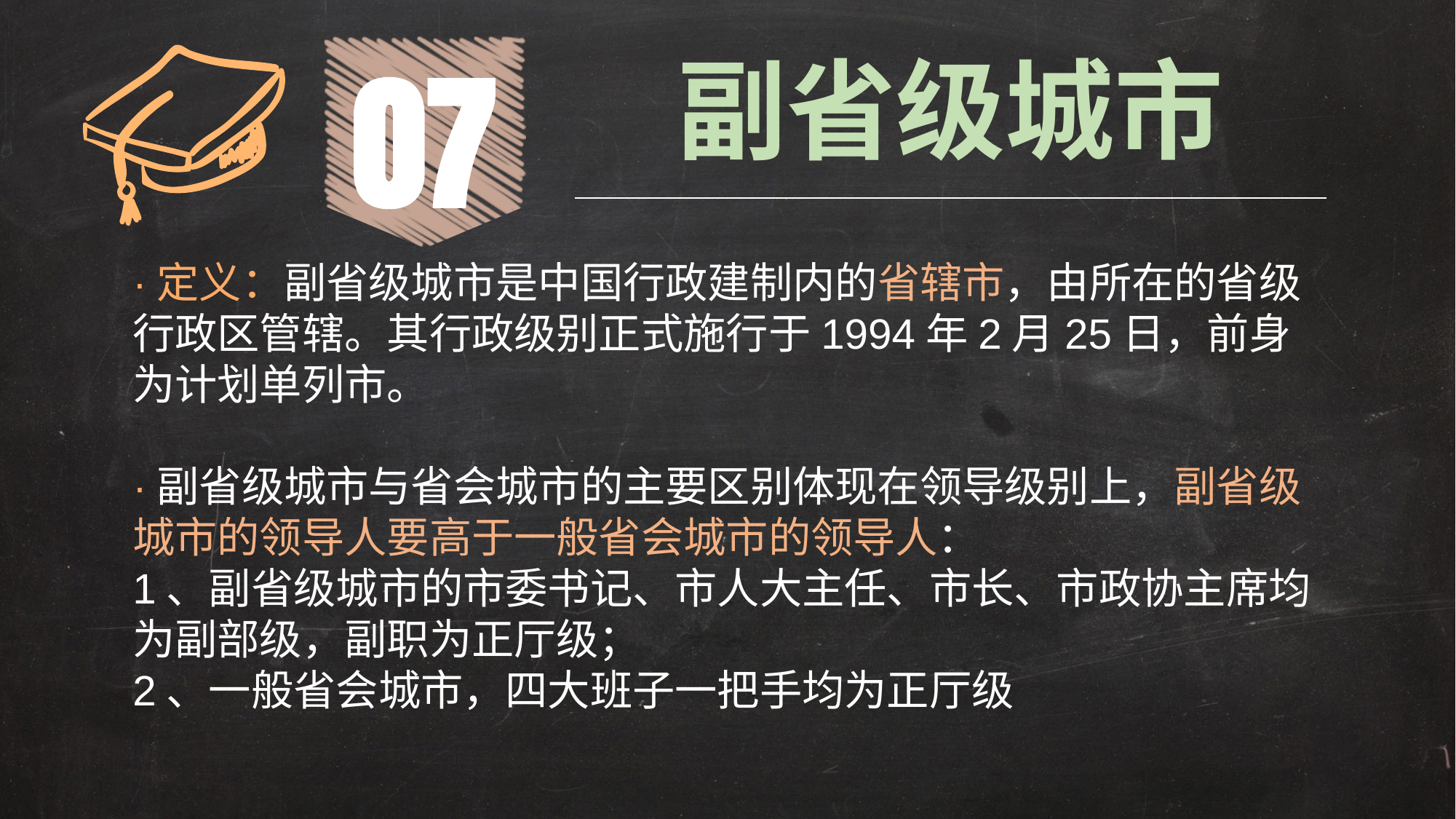

07
副省级城市

·定义：副省级城市是中国行政建制内的省辖市，由所在的省级行政区管辖。其行政级别正式施行于1994年2月25日，前身为计划单列市。

·副省级城市与省会城市的主要区别体现在领导级别上，副省级城市的领导人要高于一般省会城市的领导人：
1、副省级城市的市委书记、市人大主任、市长、市政协主席均为副部级，副职为正厅级；
2、一般省会城市，四大班子一把手均为正厅级